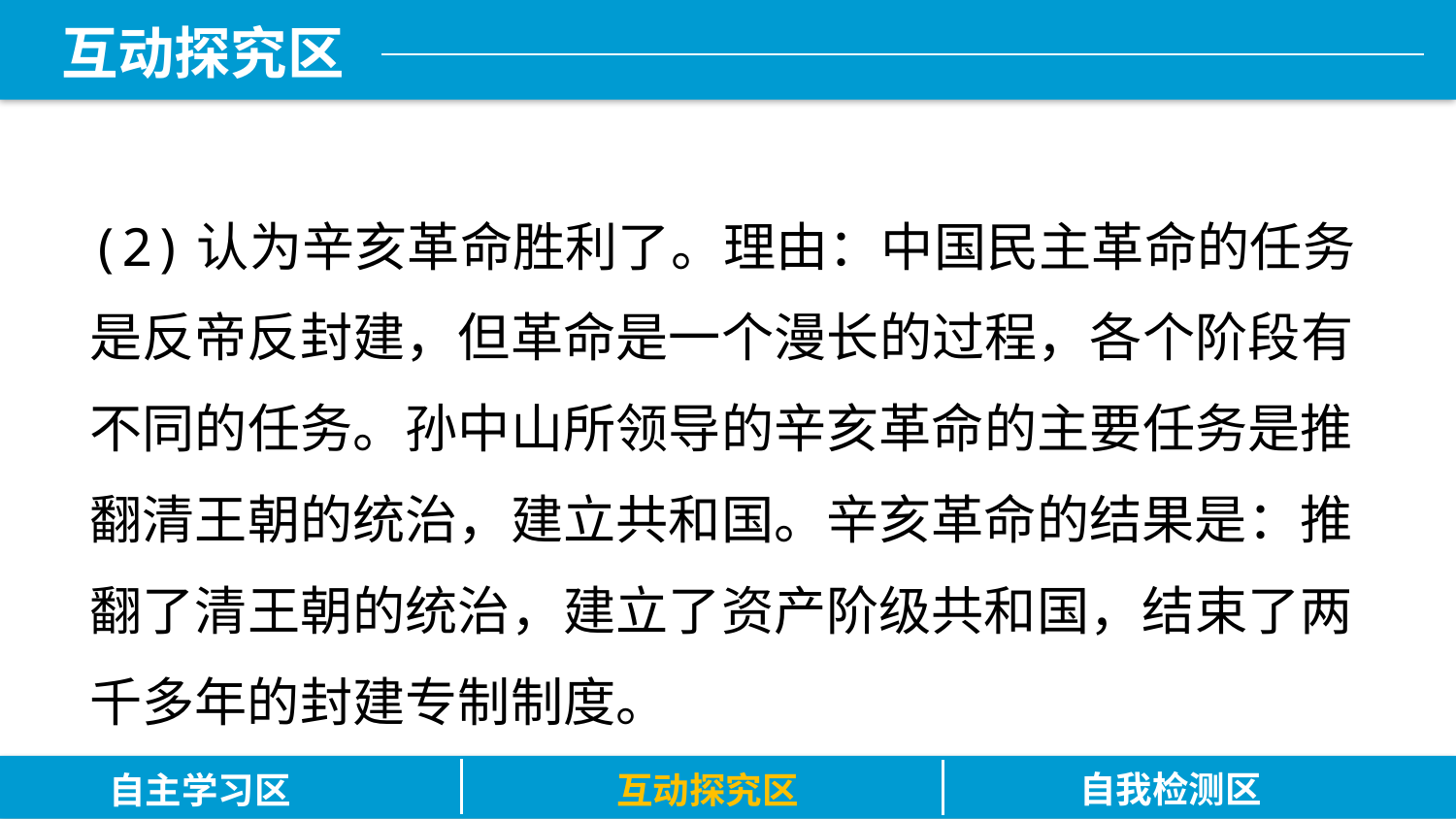

(2)认为辛亥革命胜利了。理由：中国民主革命的任务是反帝反封建，但革命是一个漫长的过程，各个阶段有不同的任务。孙中山所领导的辛亥革命的主要任务是推翻清王朝的统治，建立共和国。辛亥革命的结果是：推翻了清王朝的统治，建立了资产阶级共和国，结束了两千多年的封建专制制度。
自我检测区
自主学习区
互动探究区